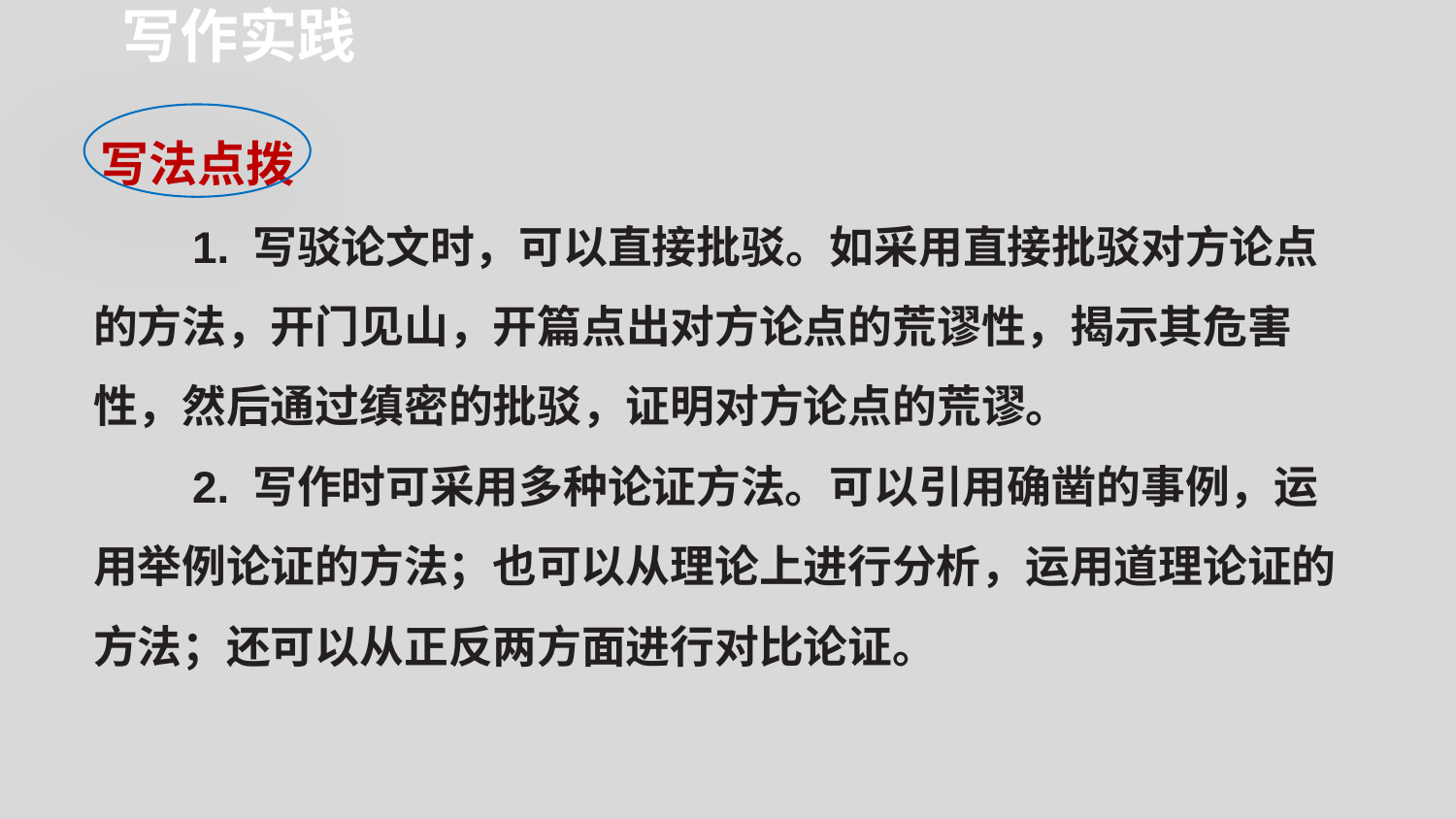

写作实践
写法点拨

1. 写驳论文时，可以直接批驳。如采用直接批驳对方论点的方法，开门见山，开篇点出对方论点的荒谬性，揭示其危害性，然后通过缜密的批驳，证明对方论点的荒谬。
2. 写作时可采用多种论证方法。可以引用确凿的事例，运用举例论证的方法；也可以从理论上进行分析，运用道理论证的方法；还可以从正反两方面进行对比论证。